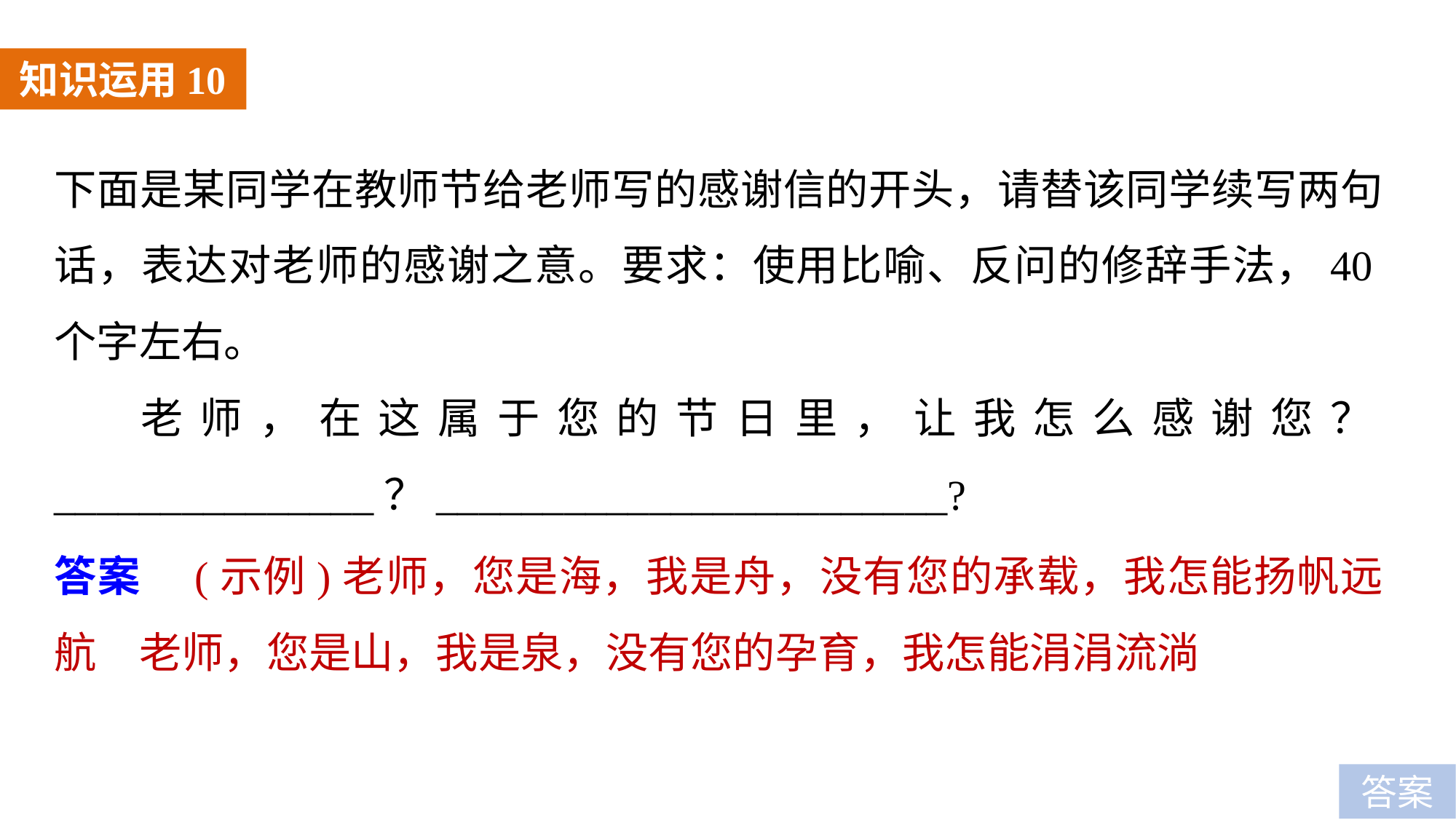

知识运用10
下面是某同学在教师节给老师写的感谢信的开头，请替该同学续写两句话，表达对老师的感谢之意。要求：使用比喻、反问的修辞手法，40个字左右。
老师，在这属于您的节日里，让我怎么感谢您？_______________？________________________?
答案　(示例)老师，您是海，我是舟，没有您的承载，我怎能扬帆远航　老师，您是山，我是泉，没有您的孕育，我怎能涓涓流淌
答案